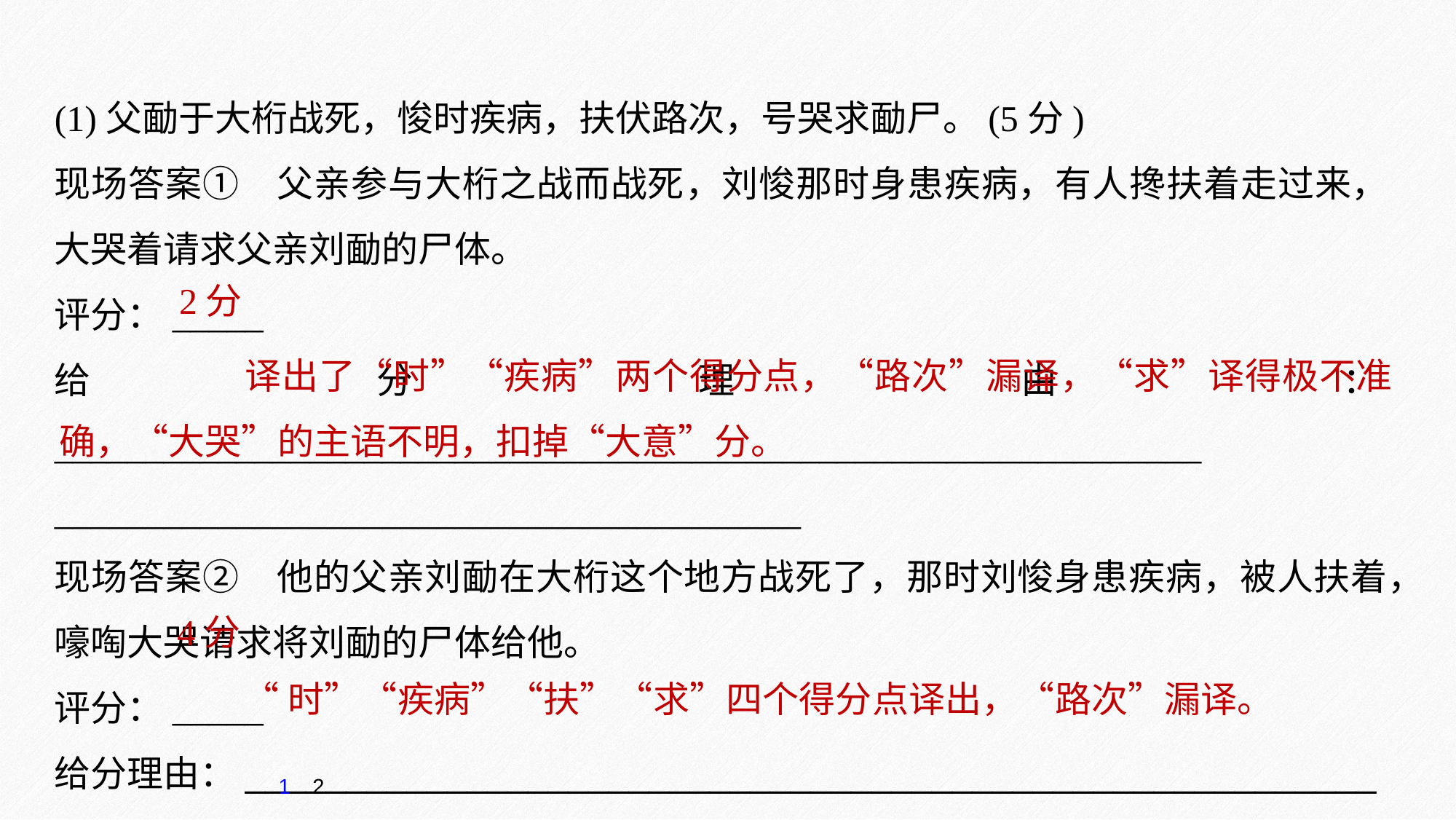

(1)父勔于大桁战死，悛时疾病，扶伏路次，号哭求勔尸。(5分)
现场答案①　父亲参与大桁之战而战死，刘悛那时身患疾病，有人搀扶着走过来，大哭着请求父亲刘勔的尸体。
评分：_____
给分理由：_______________________________________________________________
_________________________________________
现场答案②　他的父亲刘勔在大桁这个地方战死了，那时刘悛身患疾病，被人扶着，嚎啕大哭请求将刘勔的尸体给他。
评分：_____
给分理由：________________________________________________________
2分
                    译出了“时”“疾病”两个得分点，“路次”漏译，“求”译得极不准确，“大哭”的主语不明，扣掉“大意”分。
4分
“时”“疾病”“扶”“求”四个得分点译出，“路次”漏译。
1
2